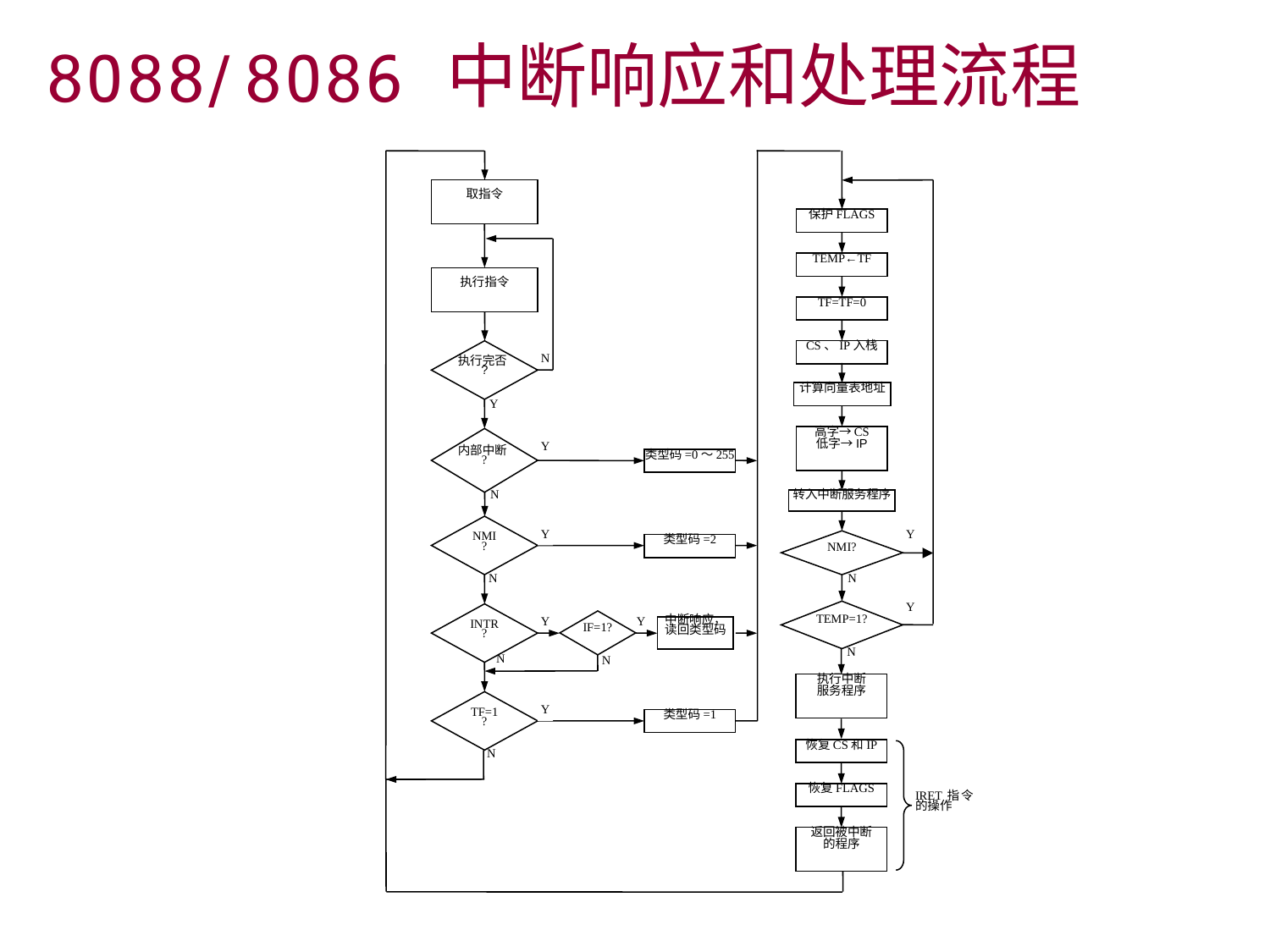

# 8088/8086 中断响应和处理流程

取指令

保护FLAGS

TEMP←TF
执行指令

TF=TF=0

执行完否
?
CS、IP入栈
N

计算向量表地址

Y

高字→CS
低字→IP

内部中断
?
Y
类型码=0～255

转入中断服务程序

N

NMI
?
Y
NMI?
Y
类型码=2

N

N
TEMP=1?
INTR
?
Y
IF=1?
中断响应，
读回类型码
Y
Y

N

N
N

执行中断
服务程序

TF=1
?
Y
类型码=1

恢复CS和IP

N

恢复FLAGS
IRET指令的操作

返回被中断
的程序